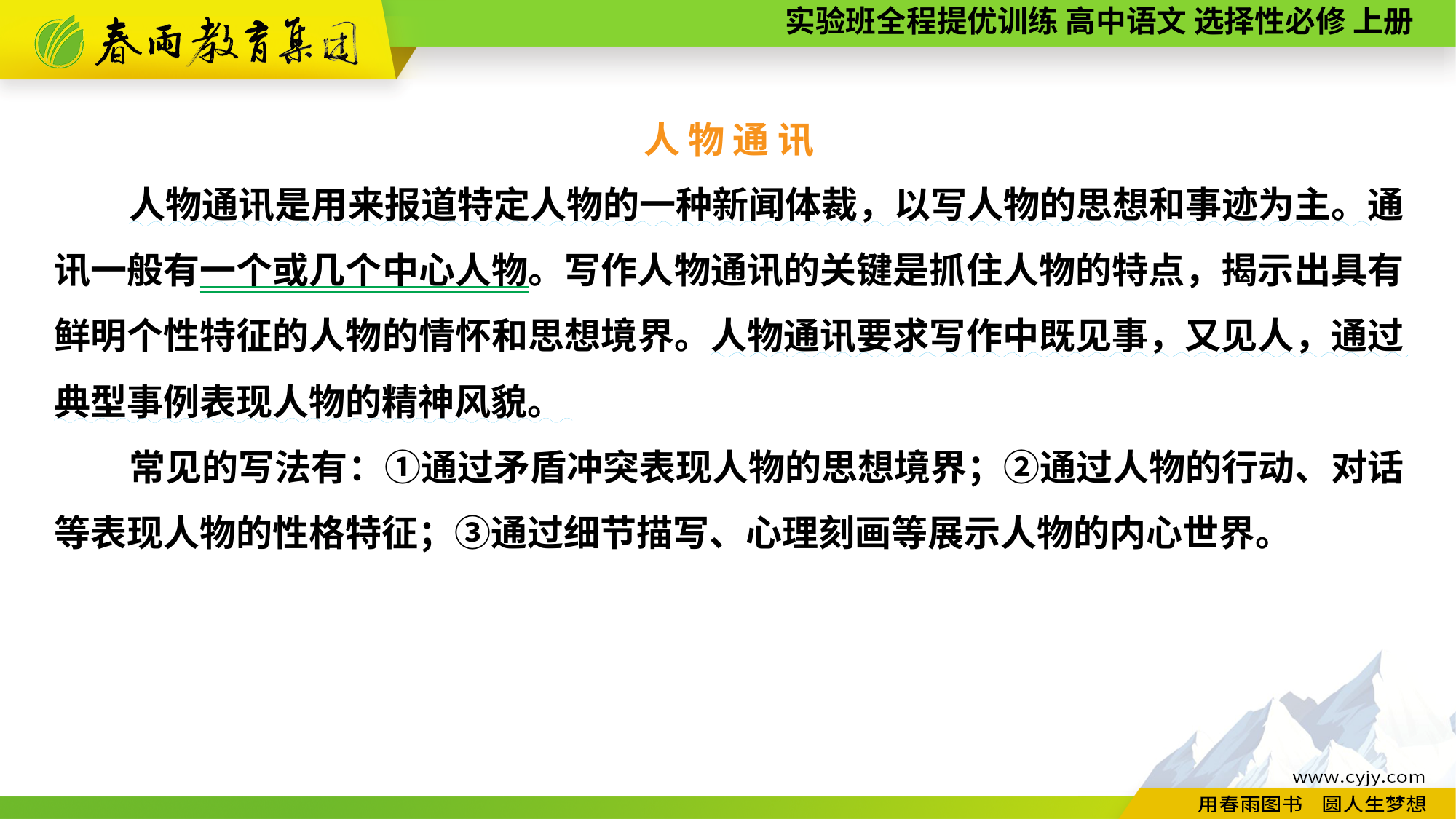

人 物 通 讯
人物通讯是用来报道特定人物的一种新闻体裁，以写人物的思想和事迹为主。通讯一般有一个或几个中心人物。写作人物通讯的关键是抓住人物的特点，揭示出具有鲜明个性特征的人物的情怀和思想境界。人物通讯要求写作中既见事，又见人，通过典型事例表现人物的精神风貌。
常见的写法有：①通过矛盾冲突表现人物的思想境界；②通过人物的行动、对话等表现人物的性格特征；③通过细节描写、心理刻画等展示人物的内心世界。